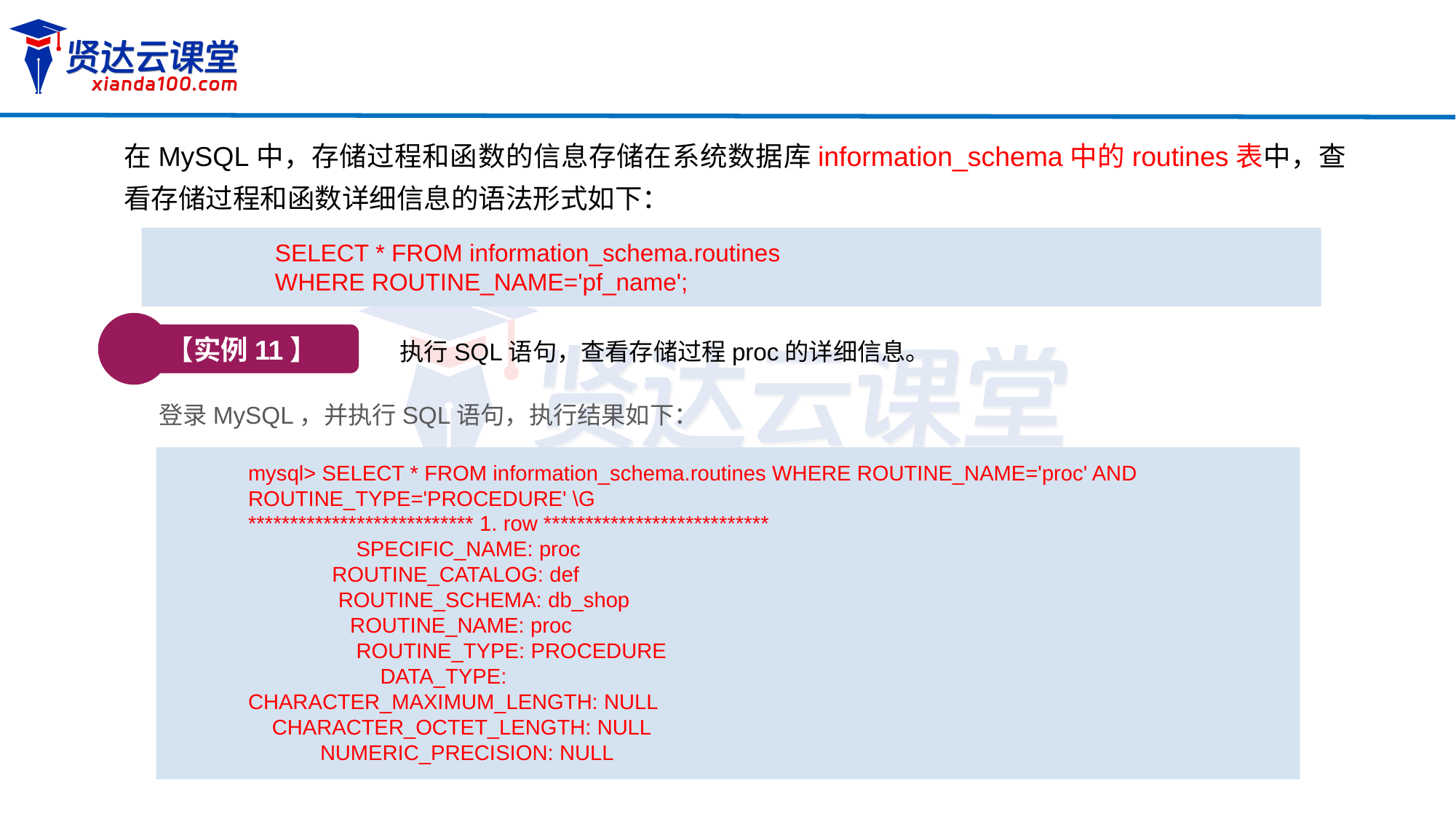

在MySQL中，存储过程和函数的信息存储在系统数据库information_schema中的routines表中，查看存储过程和函数详细信息的语法形式如下：

SELECT * FROM information_schema.routines
WHERE ROUTINE_NAME='pf_name';

【实例11】
执行SQL语句，查看存储过程proc的详细信息。
登录MySQL，并执行SQL语句，执行结果如下：

mysql> SELECT * FROM information_schema.routines WHERE ROUTINE_NAME='proc' AND ROUTINE_TYPE='PROCEDURE' \G
*************************** 1. row ***************************
                  SPECIFIC_NAME: proc
              ROUTINE_CATALOG: def
               ROUTINE_SCHEMA: db_shop
                 ROUTINE_NAME: proc
                  ROUTINE_TYPE: PROCEDURE
                      DATA_TYPE:
CHARACTER_MAXIMUM_LENGTH: NULL
    CHARACTER_OCTET_LENGTH: NULL
            NUMERIC_PRECISION: NULL